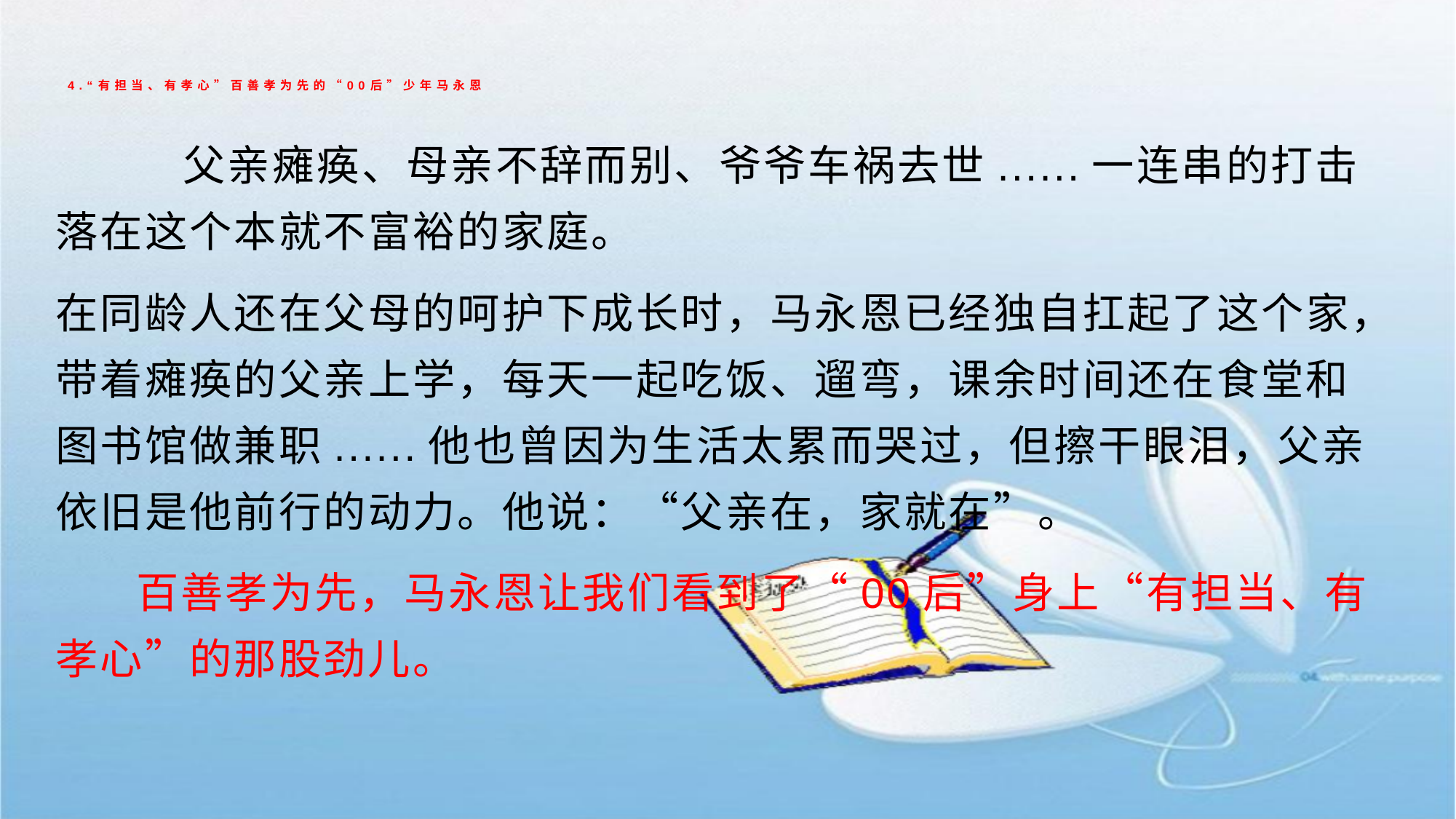

# 4.“有担当、有孝心”百善孝为先的“00后”少年马永恩
          父亲瘫痪、母亲不辞而别、爷爷车祸去世......一连串的打击落在这个本就不富裕的家庭。
在同龄人还在父母的呵护下成长时，马永恩已经独自扛起了这个家，带着瘫痪的父亲上学，每天一起吃饭、遛弯，课余时间还在食堂和图书馆做兼职......他也曾因为生活太累而哭过，但擦干眼泪，父亲依旧是他前行的动力。他说：“父亲在，家就在”。
      百善孝为先，马永恩让我们看到了“00后”身上“有担当、有孝心”的那股劲儿。